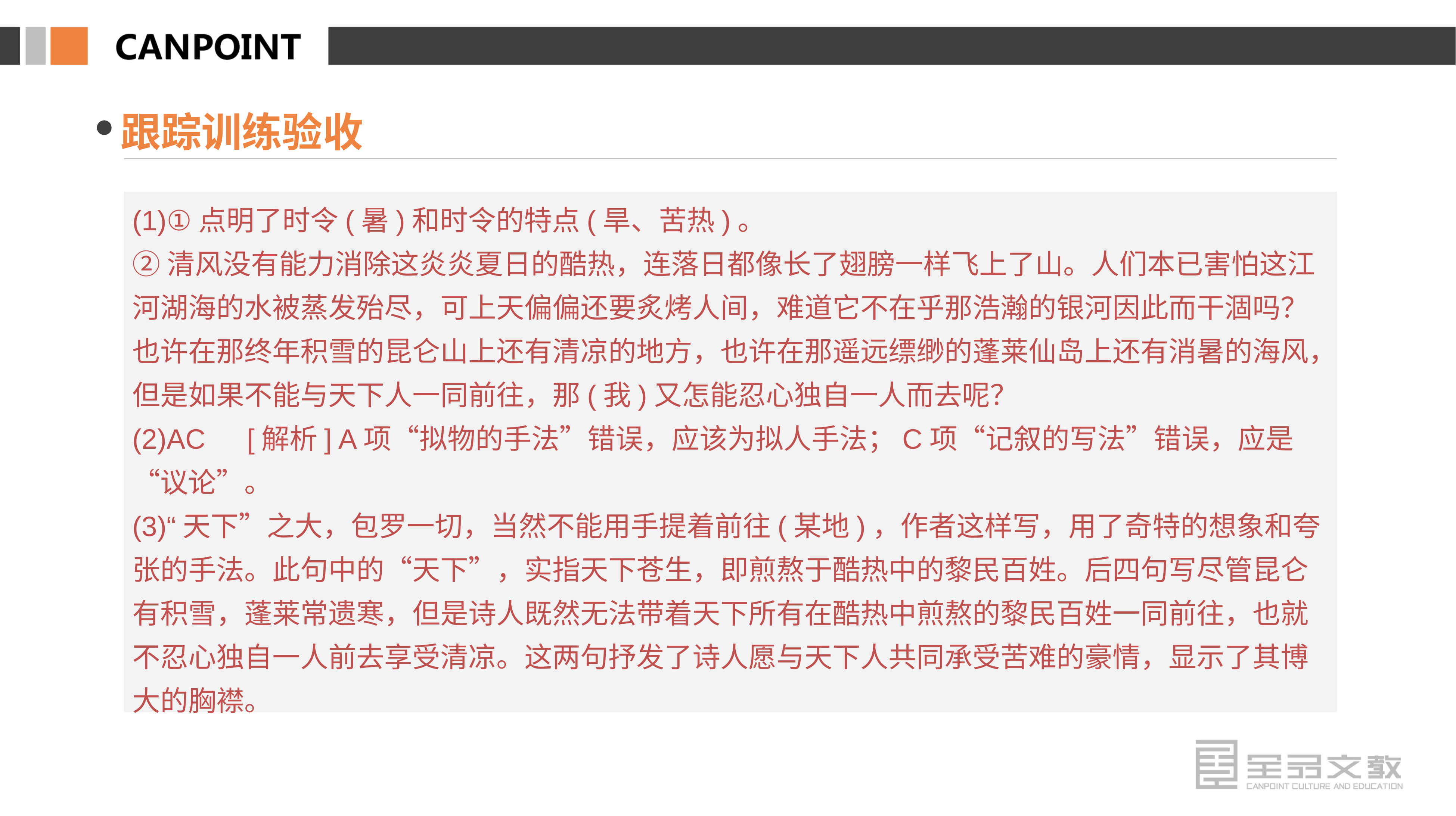

跟踪训练验收

(1)①点明了时令(暑)和时令的特点(旱、苦热)。
②清风没有能力消除这炎炎夏日的酷热，连落日都像长了翅膀一样飞上了山。人们本已害怕这江河湖海的水被蒸发殆尽，可上天偏偏还要炙烤人间，难道它不在乎那浩瀚的银河因此而干涸吗？也许在那终年积雪的昆仑山上还有清凉的地方，也许在那遥远缥缈的蓬莱仙岛上还有消暑的海风，但是如果不能与天下人一同前往，那(我)又怎能忍心独自一人而去呢？
(2)AC　[解析] A项“拟物的手法”错误，应该为拟人手法；C项“记叙的写法”错误，应是“议论”。
(3)“天下”之大，包罗一切，当然不能用手提着前往(某地)，作者这样写，用了奇特的想象和夸张的手法。此句中的“天下”，实指天下苍生，即煎熬于酷热中的黎民百姓。后四句写尽管昆仑有积雪，蓬莱常遗寒，但是诗人既然无法带着天下所有在酷热中煎熬的黎民百姓一同前往，也就不忍心独自一人前去享受清凉。这两句抒发了诗人愿与天下人共同承受苦难的豪情，显示了其博大的胸襟。